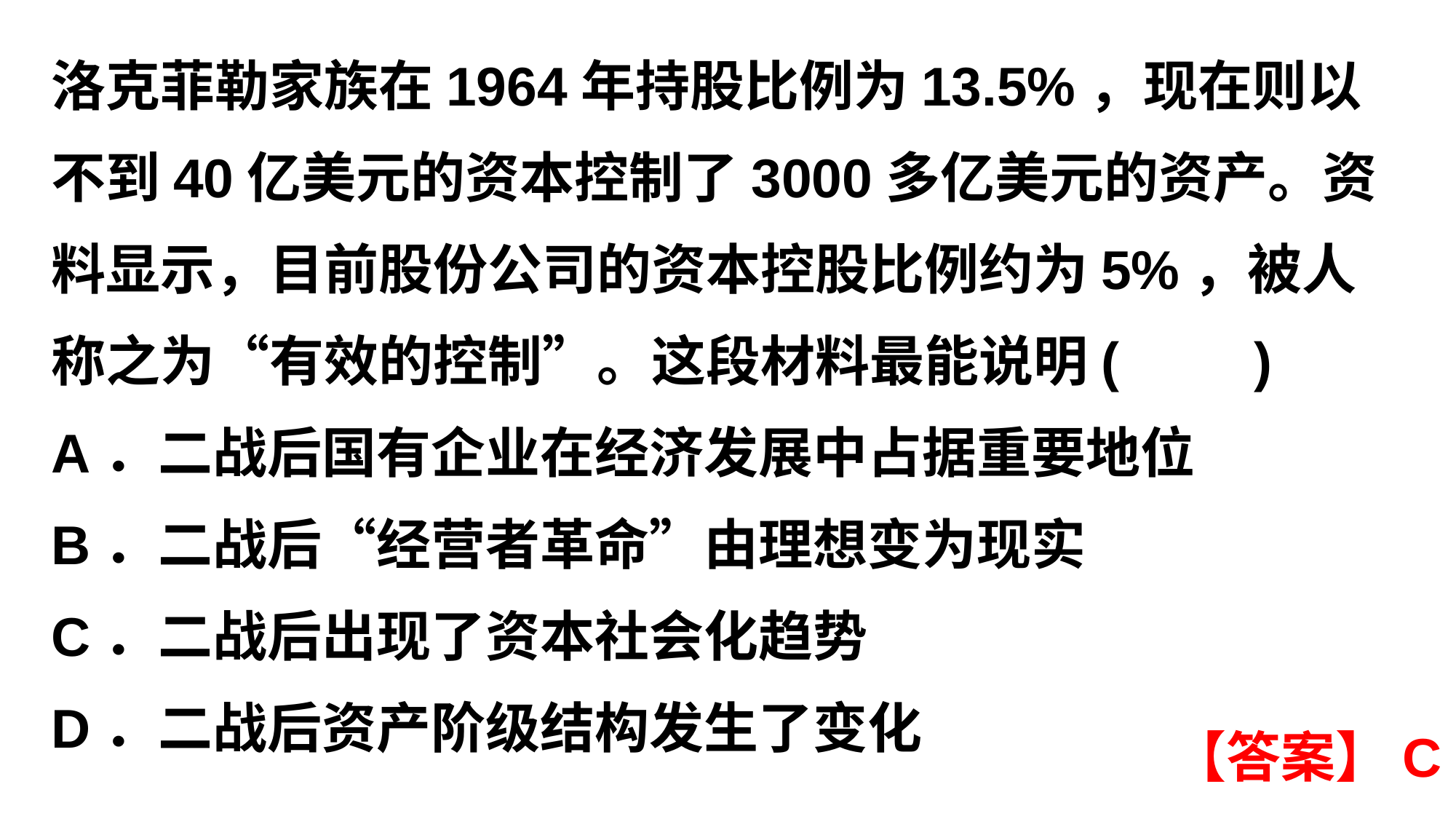

洛克菲勒家族在1964年持股比例为13.5%，现在则以不到40亿美元的资本控制了3000多亿美元的资产。资料显示，目前股份公司的资本控股比例约为5%，被人称之为“有效的控制”。这段材料最能说明(　　)
A．二战后国有企业在经济发展中占据重要地位
B．二战后“经营者革命”由理想变为现实
C．二战后出现了资本社会化趋势
D．二战后资产阶级结构发生了变化
【答案】C